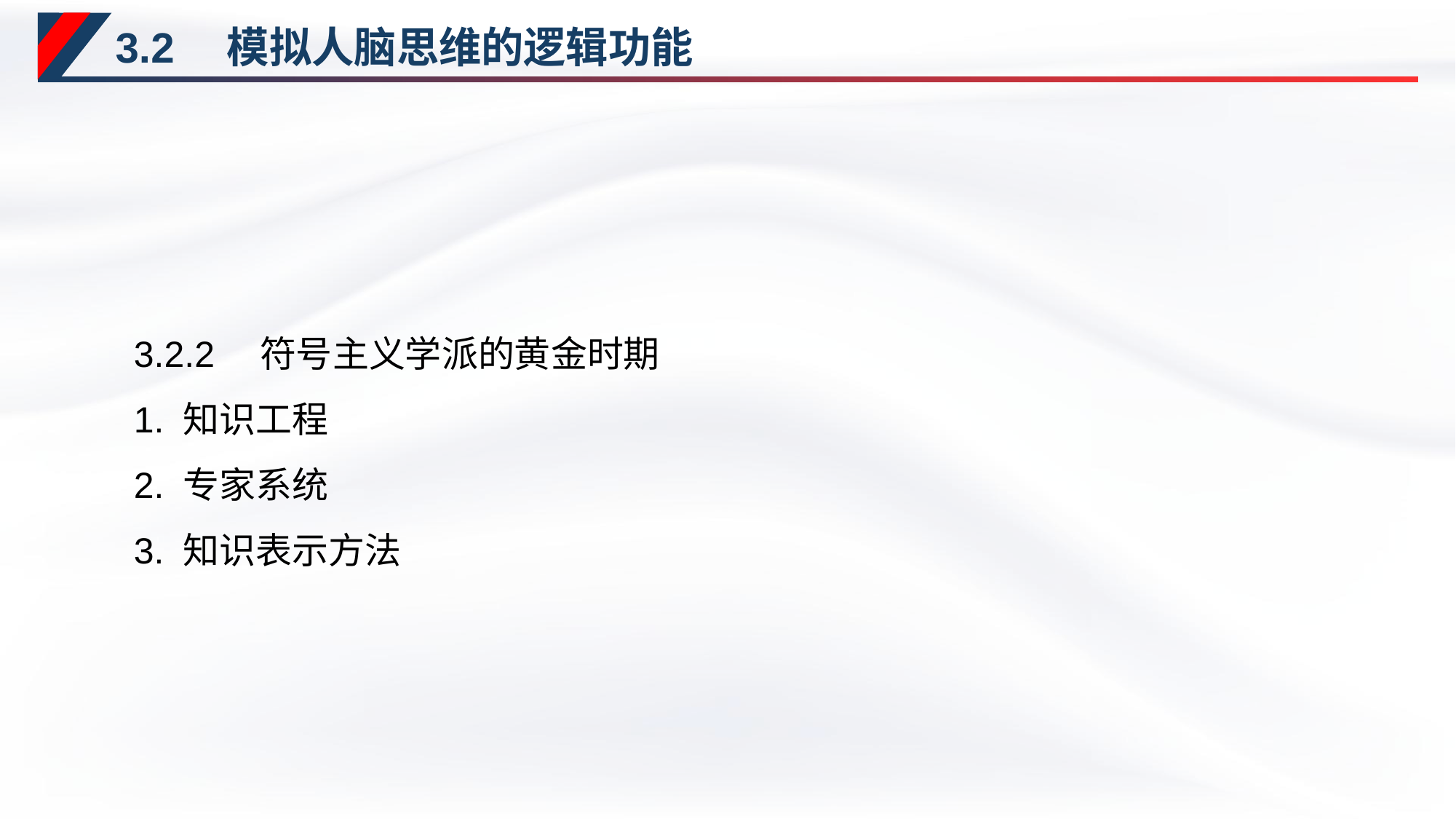

# 3.2　模拟人脑思维的逻辑功能
3.2.2　符号主义学派的黄金时期
1. 知识工程
2. 专家系统
3. 知识表示方法